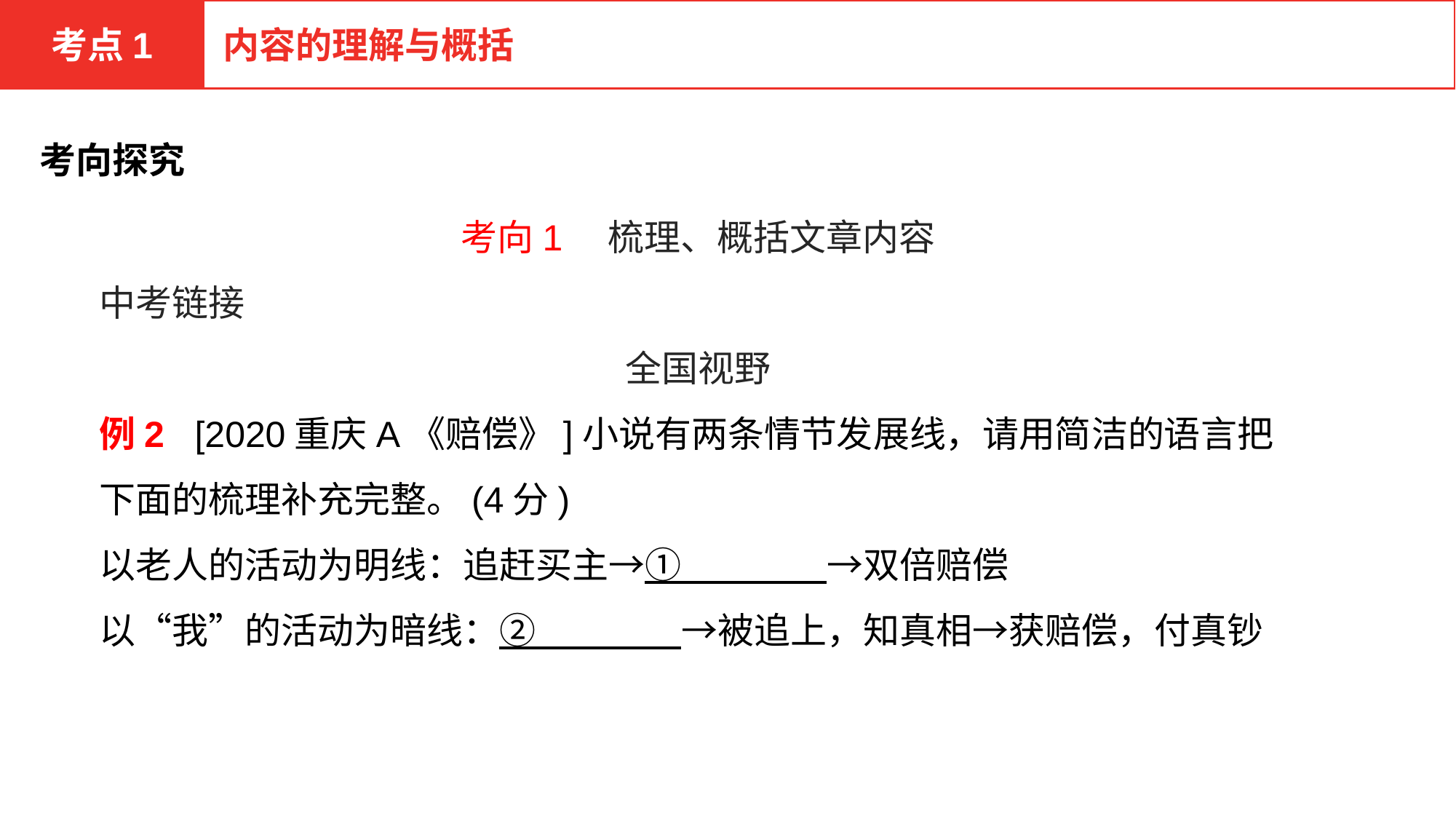

考点1
内容的理解与概括
考向探究
考向1　梳理、概括文章内容
中考链接
全国视野
例2   [2020重庆A《赔偿》]小说有两条情节发展线，请用简洁的语言把下面的梳理补充完整。(4分)
以老人的活动为明线：追赶买主→①　　　　→双倍赔偿
以“我”的活动为暗线：②　　　　→被追上，知真相→获赔偿，付真钞